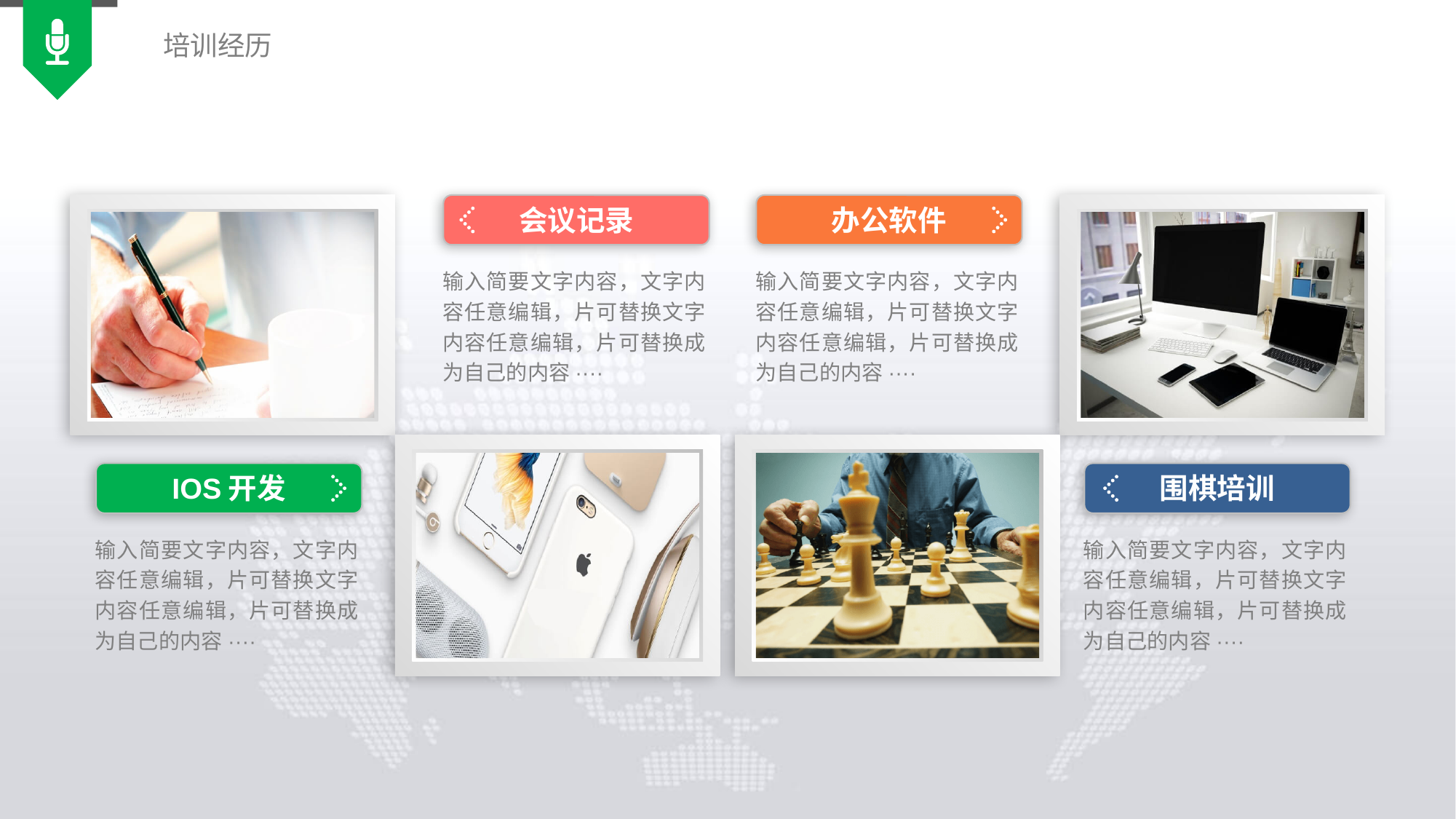

培训经历

会议记录

办公软件

输入简要文字内容，文字内容任意编辑，片可替换文字内容任意编辑，片可替换成为自己的内容····

输入简要文字内容，文字内容任意编辑，片可替换文字内容任意编辑，片可替换成为自己的内容····

IOS开发

围棋培训

输入简要文字内容，文字内容任意编辑，片可替换文字内容任意编辑，片可替换成为自己的内容····

输入简要文字内容，文字内容任意编辑，片可替换文字内容任意编辑，片可替换成为自己的内容····